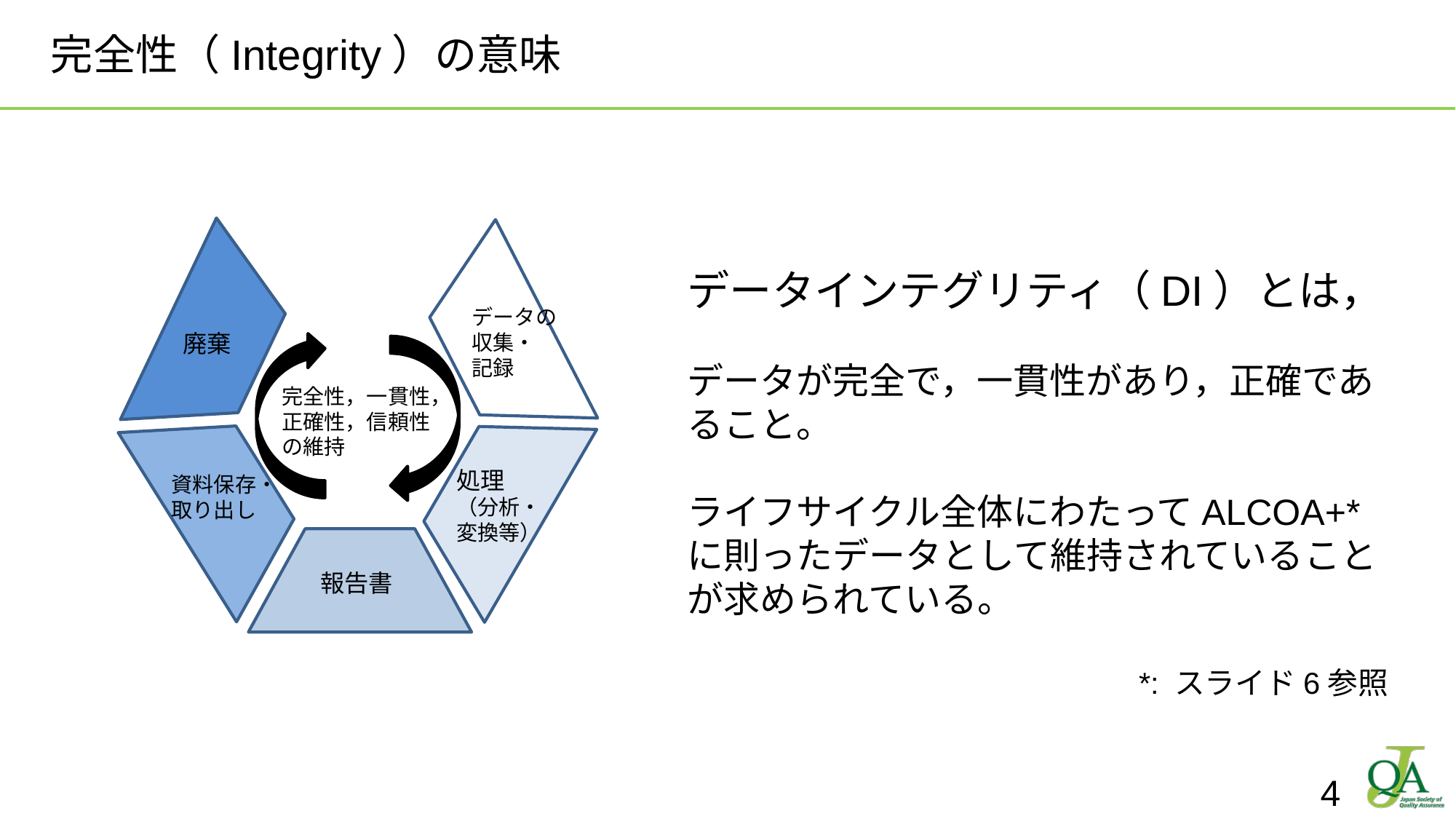

# 完全性（Integrity）の意味
データインテグリティ（DI）とは，

データが完全で，一貫性があり，正確であること。

ライフサイクル全体にわたってALCOA+*に則ったデータとして維持されていることが求められている。

*: スライド6参照

データの
収集・
記録
廃棄

完全性，一貫性，
正確性，信頼性
の維持

処理
（分析・
変換等）
資料保存・
取り出し

報告書